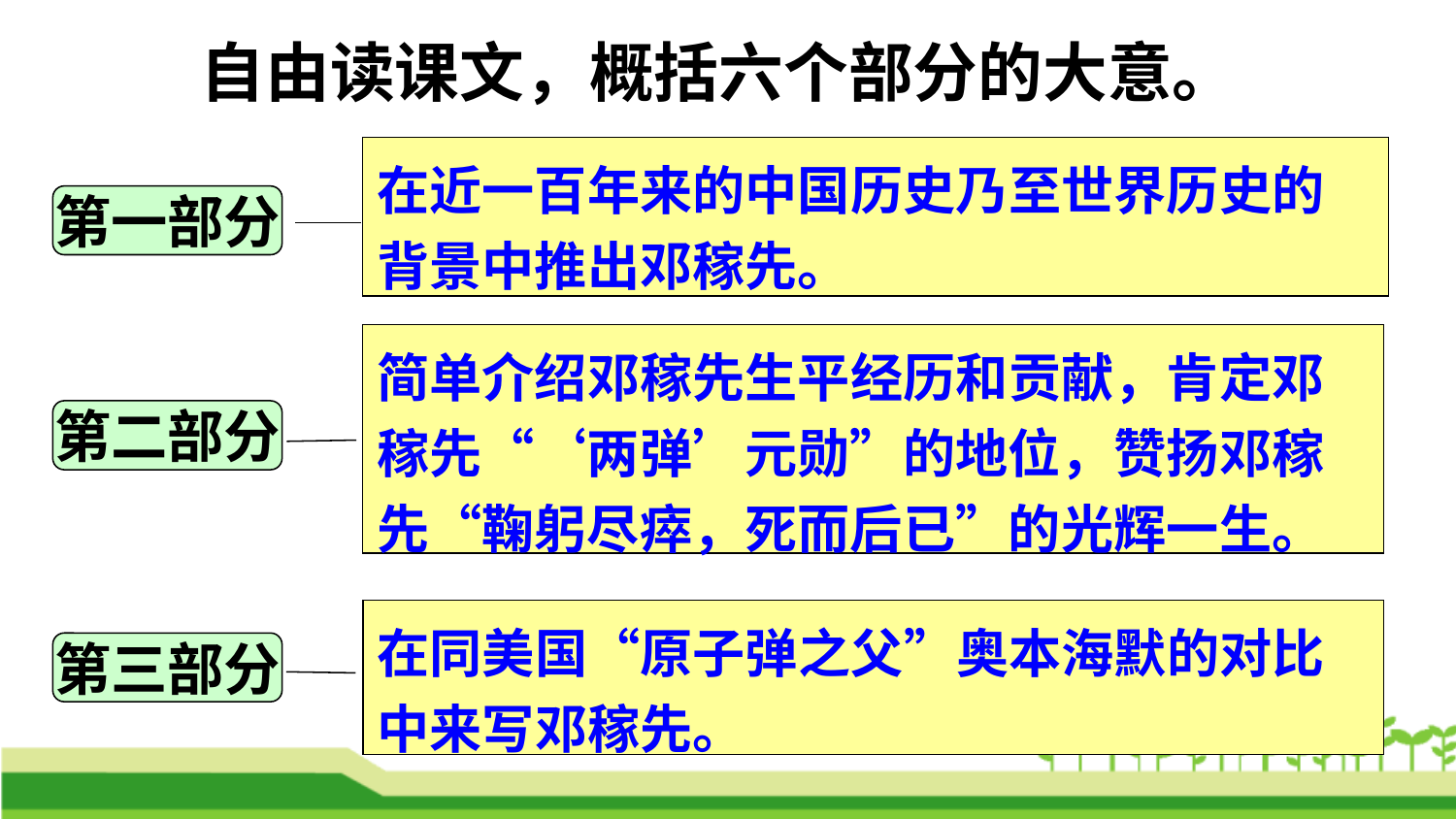

自由读课文，概括六个部分的大意。
在近一百年来的中国历史乃至世界历史的背景中推出邓稼先。
第一部分
简单介绍邓稼先生平经历和贡献，肯定邓稼先“‘两弹’元勋”的地位，赞扬邓稼先“鞠躬尽瘁，死而后已”的光辉一生。
第二部分
在同美国“原子弹之父”奥本海默的对比中来写邓稼先。
第三部分